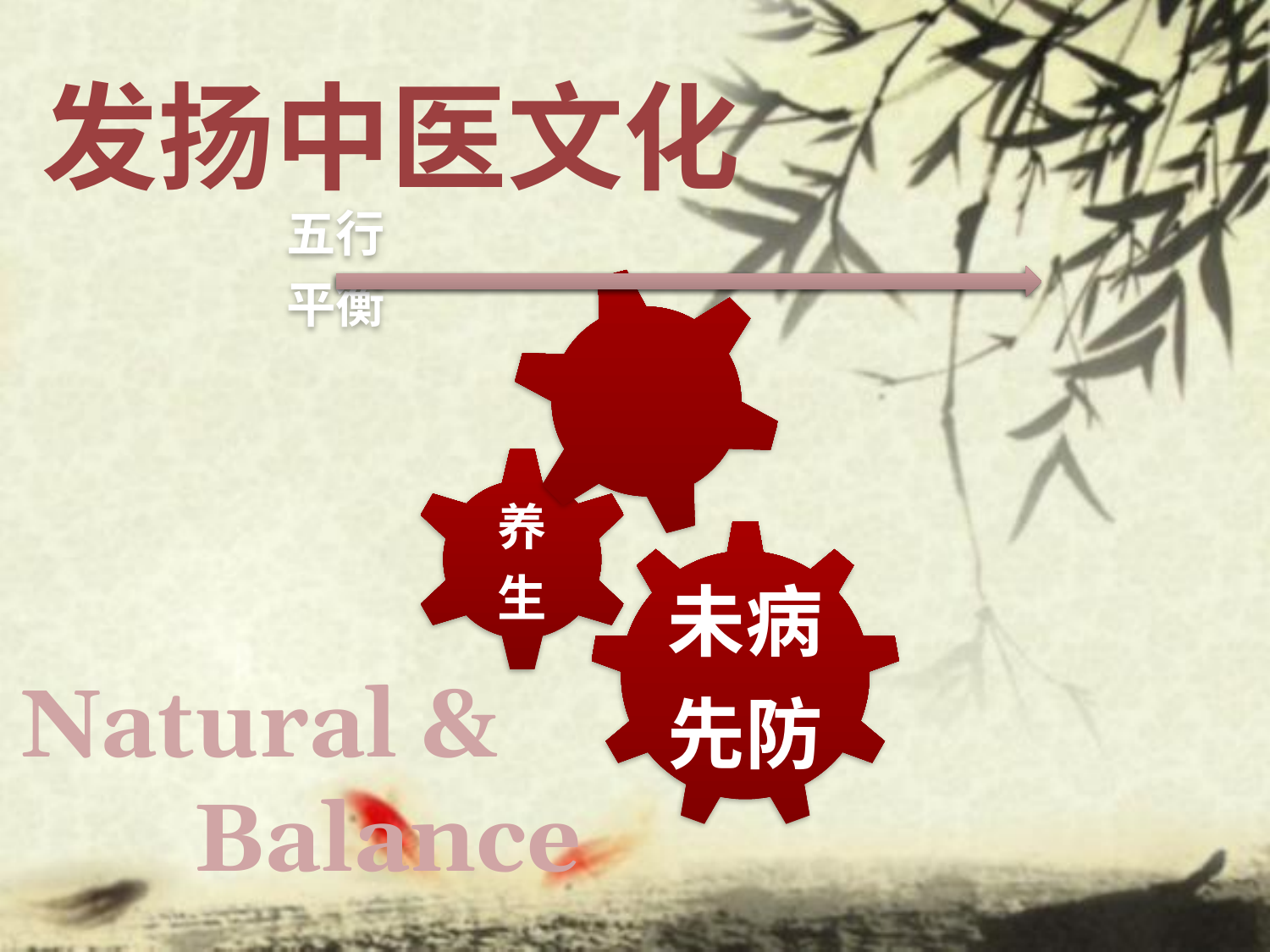

发扬中医文化
未病先防
养生
五行平衡
Natural &
		Balance